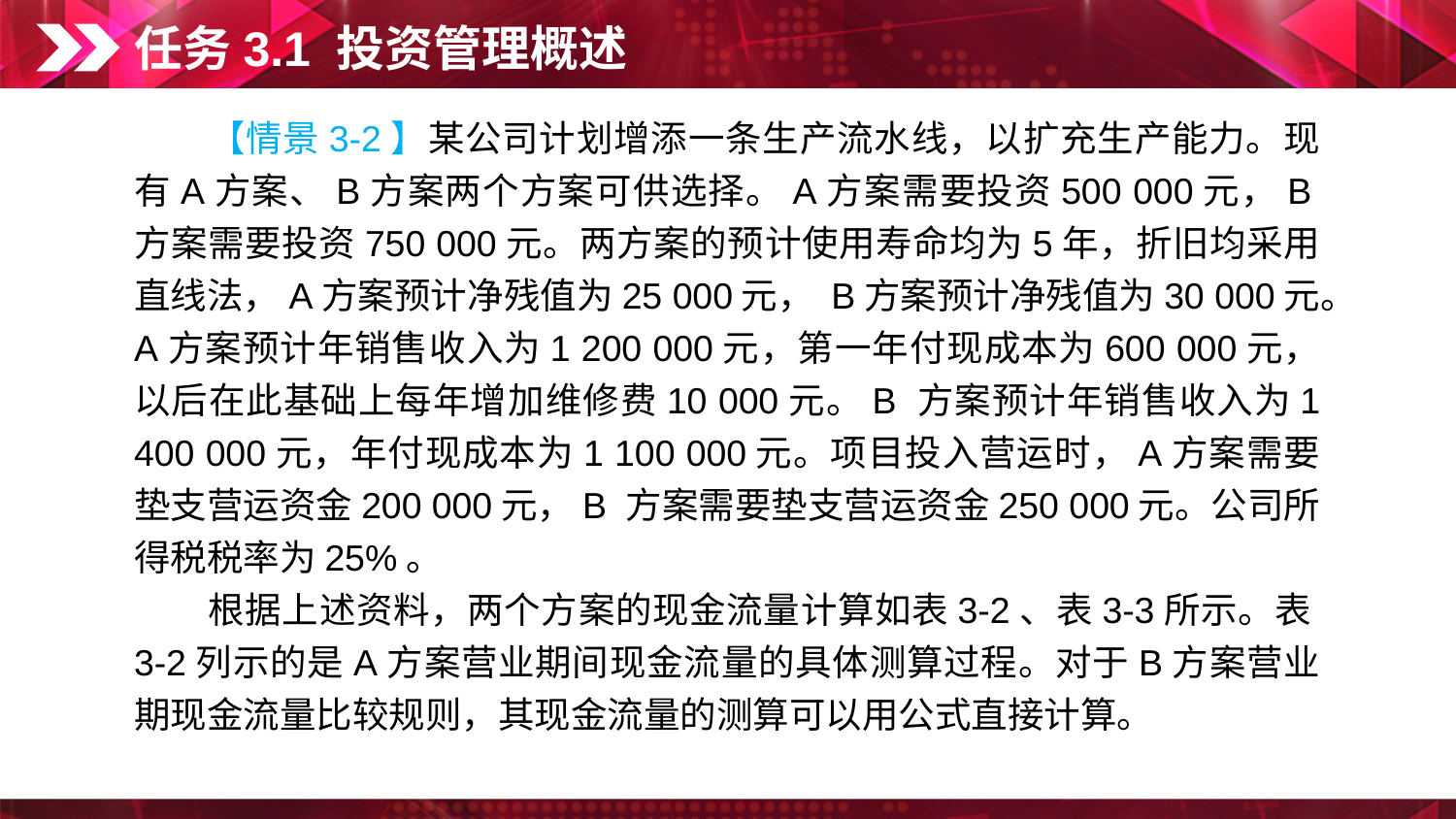

任务3.1 投资管理概述

　　【情景3-2】某公司计划增添一条生产流水线，以扩充生产能力。现有A方案、B方案两个方案可供选择。A方案需要投资500 000元，B方案需要投资750 000元。两方案的预计使用寿命均为5年，折旧均采用直线法，A方案预计净残值为25 000元， B方案预计净残值为30 000元。A方案预计年销售收入为1 200 000元，第一年付现成本为600 000元，以后在此基础上每年增加维修费10 000元。B 方案预计年销售收入为1 400 000元，年付现成本为1 100 000元。项目投入营运时，A方案需要垫支营运资金200 000元，B 方案需要垫支营运资金250 000元。公司所得税税率为25%。
　　根据上述资料，两个方案的现金流量计算如表3-2、表3-3所示。表3-2列示的是A方案营业期间现金流量的具体测算过程。对于B方案营业期现金流量比较规则，其现金流量的测算可以用公式直接计算。